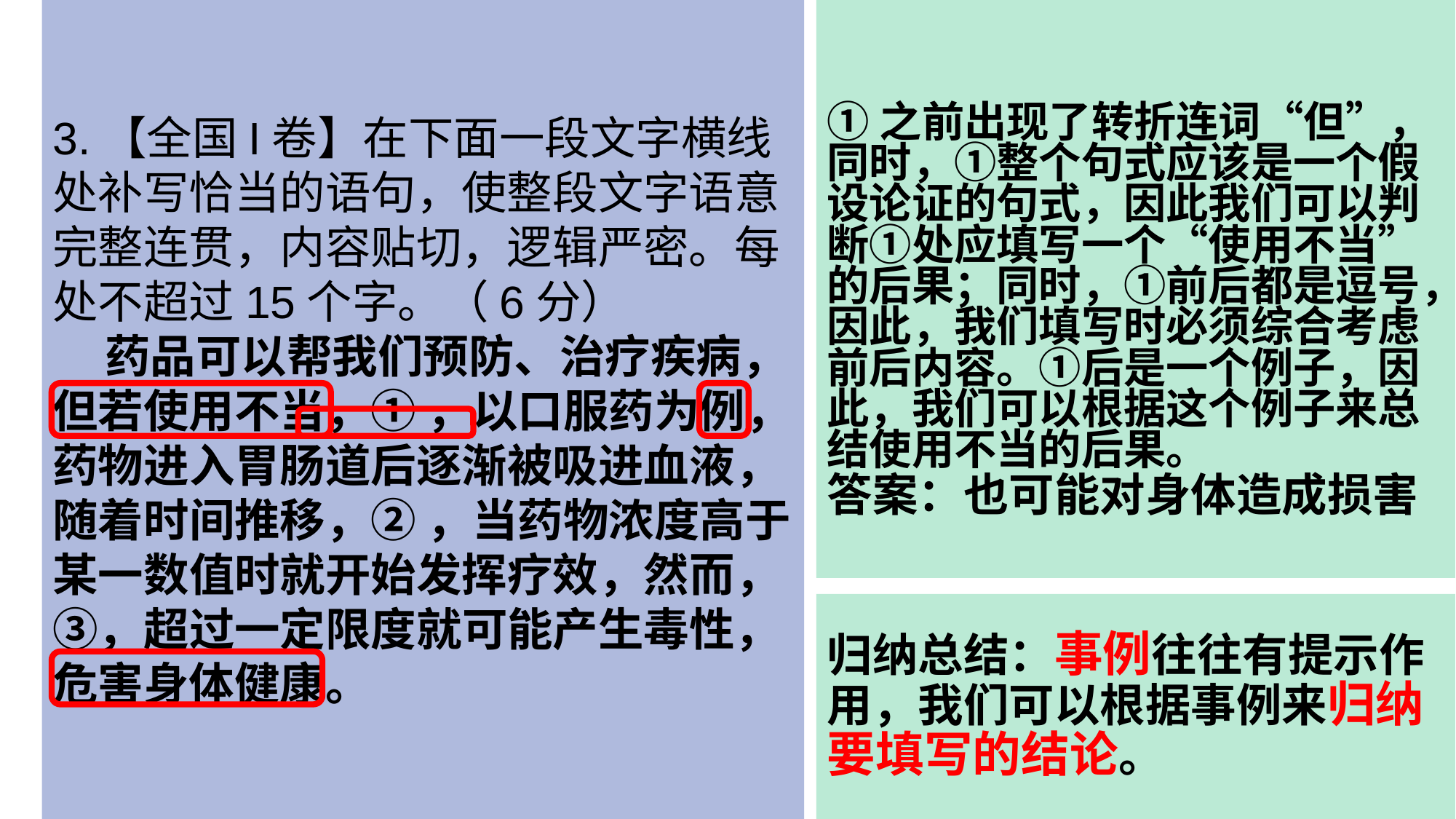

3.【全国I卷】在下面一段文字横线处补写恰当的语句，使整段文字语意完整连贯，内容贴切，逻辑严密。每处不超过15个字。（6分）
    药品可以帮我们预防、治疗疾病，但若使用不当，① ，以口服药为例，药物进入胃肠道后逐渐被吸进血液，随着时间推移，② ，当药物浓度高于某一数值时就开始发挥疗效，然而，③，超过一定限度就可能产生毒性，危害身体健康。

①之前出现了转折连词“但”，同时，①整个句式应该是一个假设论证的句式，因此我们可以判断①处应填写一个“使用不当”的后果；同时，①前后都是逗号，因此，我们填写时必须综合考虑前后内容。①后是一个例子，因此，我们可以根据这个例子来总结使用不当的后果。
答案：也可能对身体造成损害

归纳总结：事例往往有提示作用，我们可以根据事例来归纳要填写的结论。